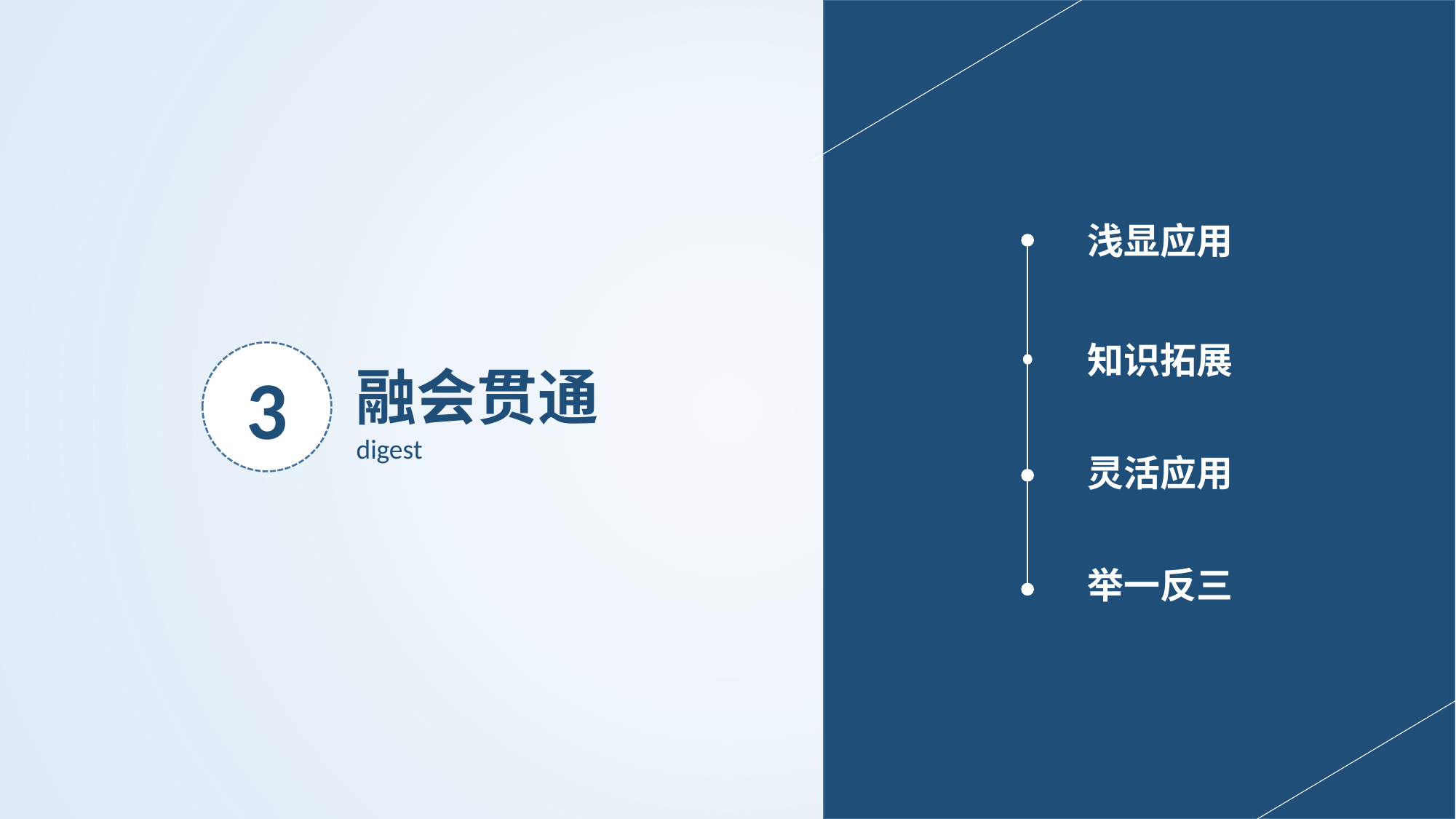

浅显应用

知识拓展
3
融会贯通
digest

灵活应用

举一反三